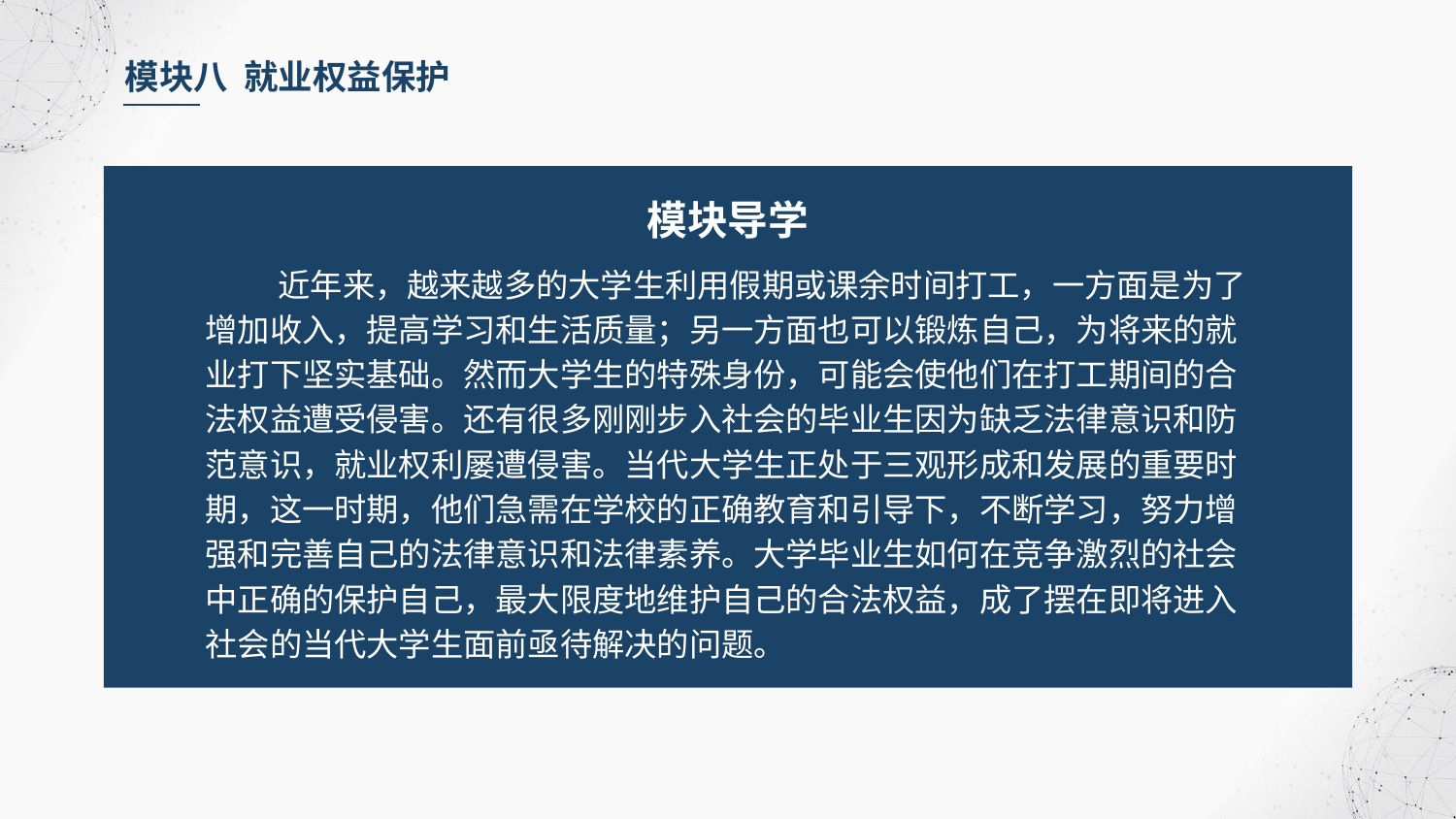

模块八  就业权益保护

模块导学
近年来，越来越多的大学生利用假期或课余时间打工，一方面是为了增加收入，提高学习和生活质量；另一方面也可以锻炼自己，为将来的就业打下坚实基础。然而大学生的特殊身份，可能会使他们在打工期间的合法权益遭受侵害。还有很多刚刚步入社会的毕业生因为缺乏法律意识和防范意识，就业权利屡遭侵害。当代大学生正处于三观形成和发展的重要时期，这一时期，他们急需在学校的正确教育和引导下，不断学习，努力增强和完善自己的法律意识和法律素养。大学毕业生如何在竞争激烈的社会中正确的保护自己，最大限度地维护自己的合法权益，成了摆在即将进入社会的当代大学生面前亟待解决的问题。